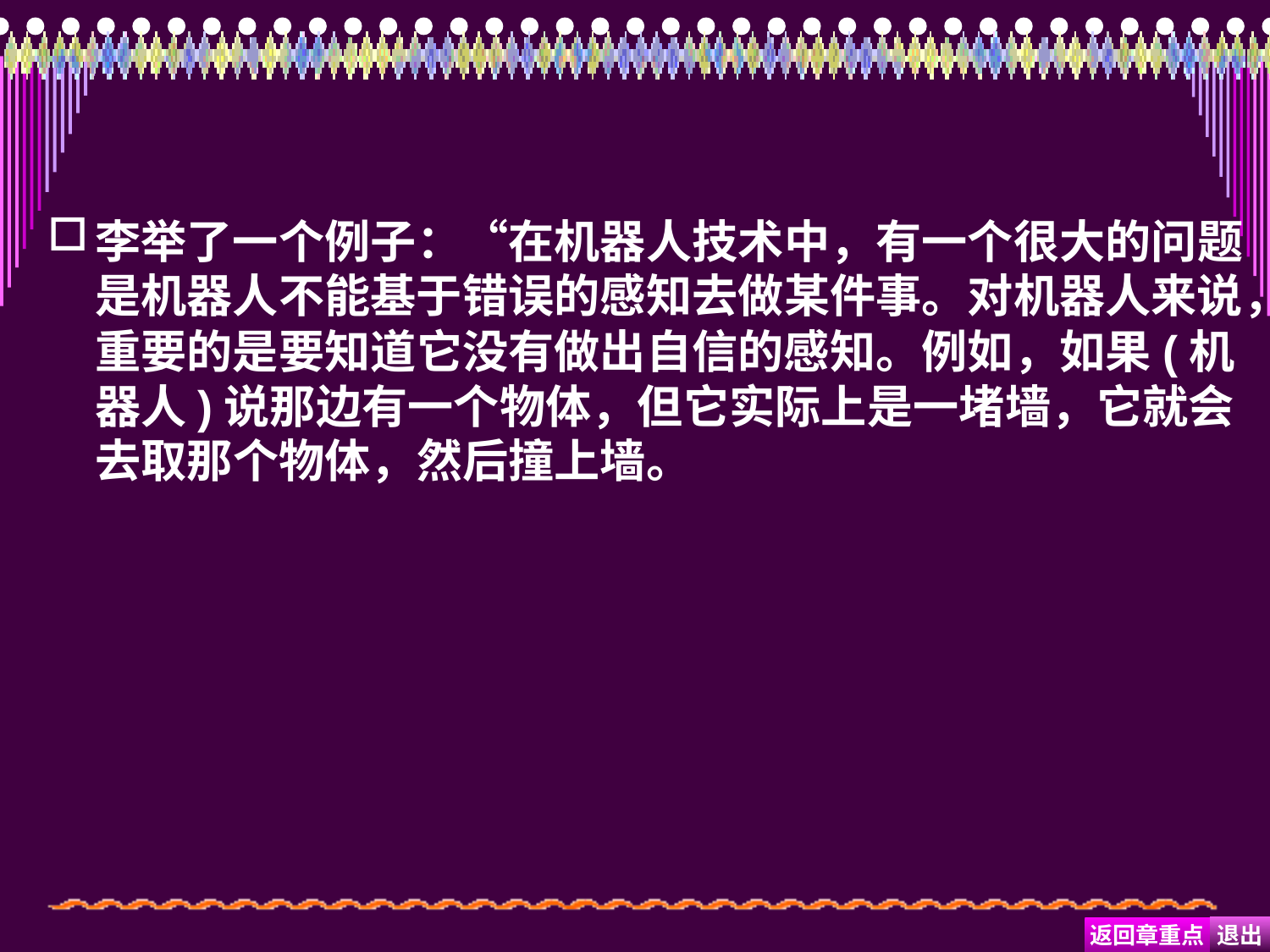

#
李举了一个例子：“在机器人技术中，有一个很大的问题是机器人不能基于错误的感知去做某件事。对机器人来说，重要的是要知道它没有做出自信的感知。例如，如果(机器人)说那边有一个物体，但它实际上是一堵墙，它就会去取那个物体，然后撞上墙。